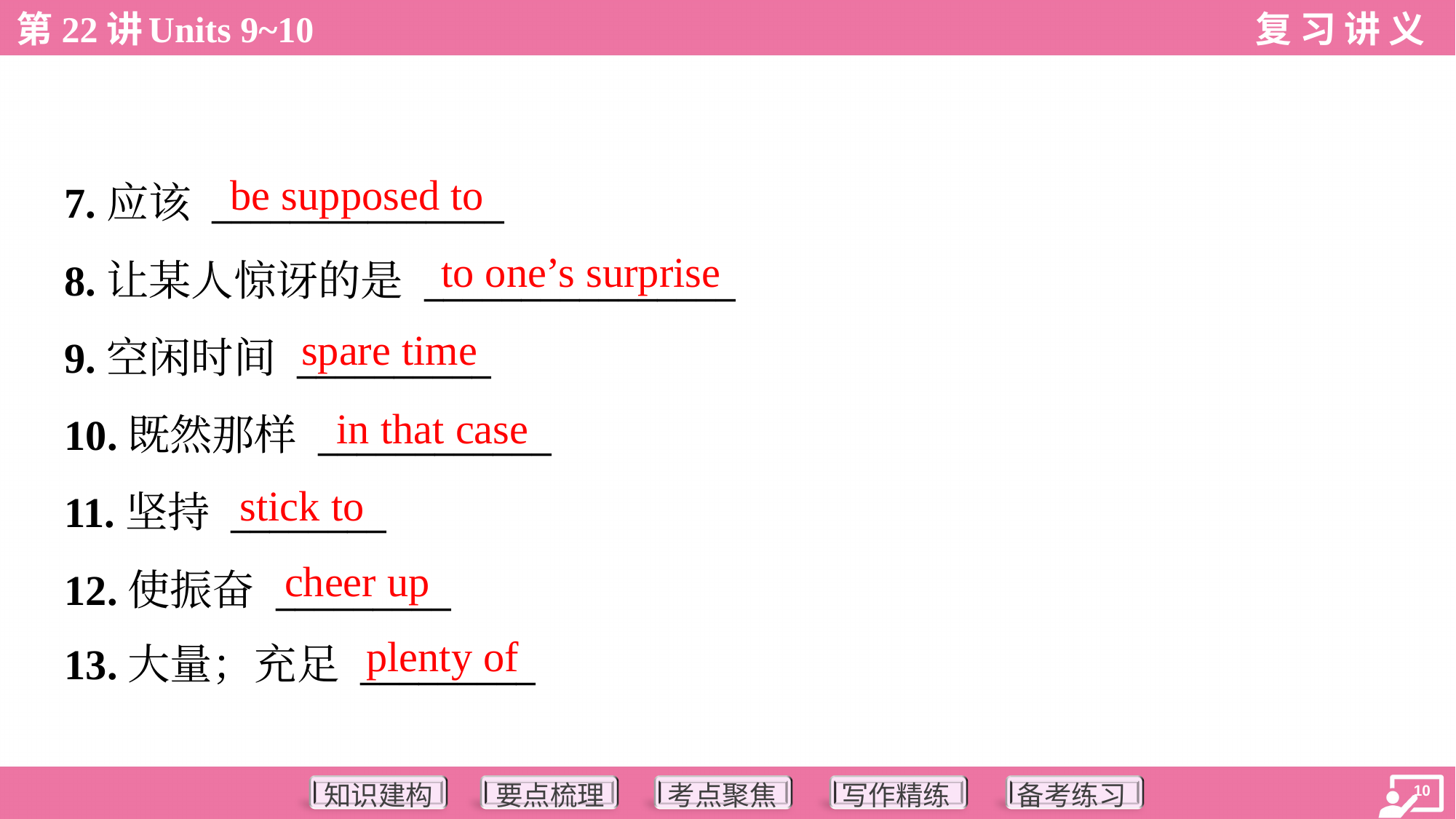

be supposed to
7.应该 _______________
8.让某人惊讶的是 ________________
9.空闲时间 __________
10.既然那样 ____________
11.坚持 ________
12.使振奋 _________
13.大量；充足 _________
to one’s surprise
spare time
in that case
stick to
cheer up
plenty of